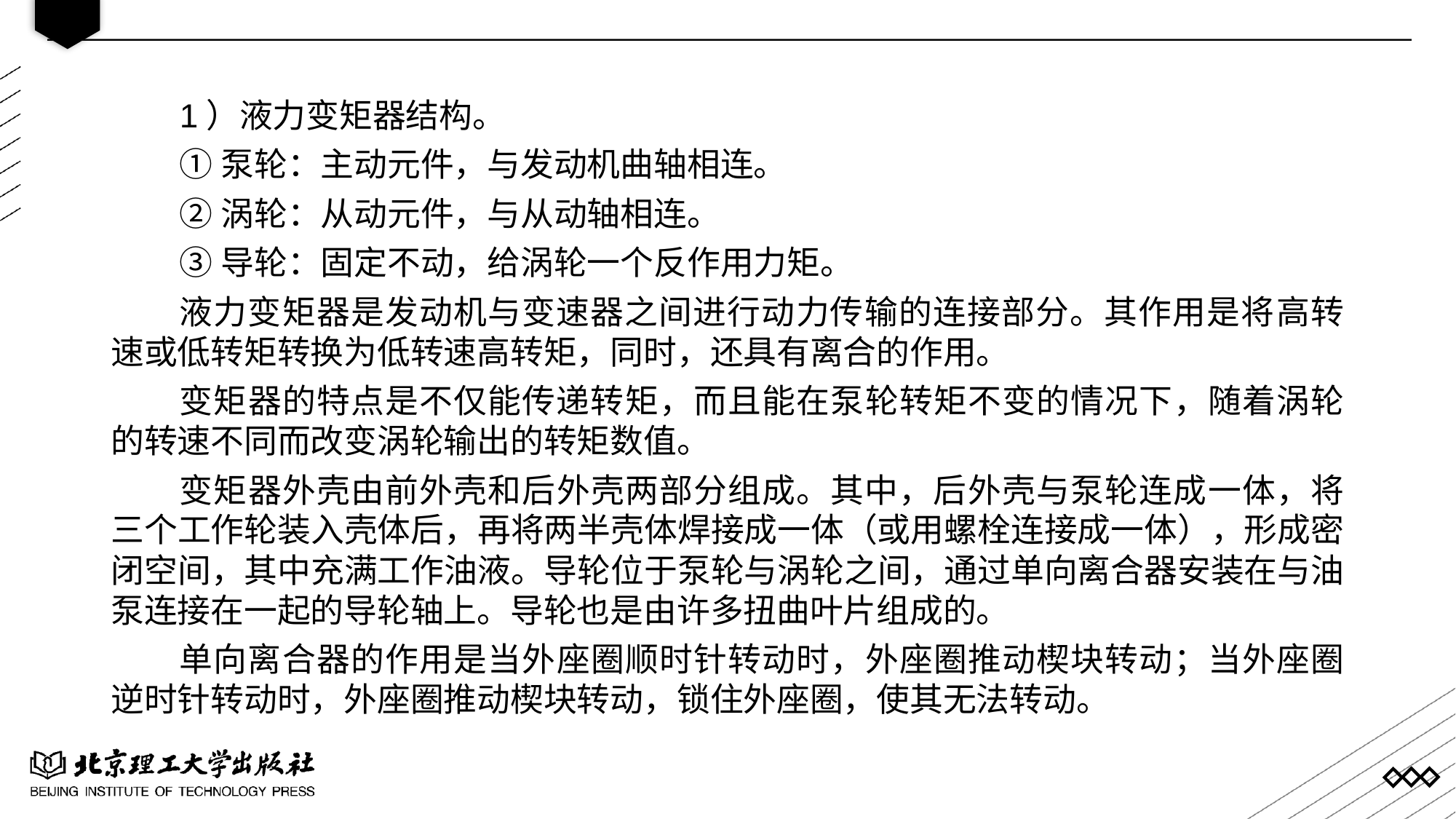

1）液力变矩器结构。
①泵轮：主动元件，与发动机曲轴相连。
②涡轮：从动元件，与从动轴相连。
③导轮：固定不动，给涡轮一个反作用力矩。
液力变矩器是发动机与变速器之间进行动力传输的连接部分。其作用是将高转速或低转矩转换为低转速高转矩，同时，还具有离合的作用。
变矩器的特点是不仅能传递转矩，而且能在泵轮转矩不变的情况下，随着涡轮的转速不同而改变涡轮输出的转矩数值。
变矩器外壳由前外壳和后外壳两部分组成。其中，后外壳与泵轮连成一体，将三个工作轮装入壳体后，再将两半壳体焊接成一体（或用螺栓连接成一体），形成密闭空间，其中充满工作油液。导轮位于泵轮与涡轮之间，通过单向离合器安装在与油泵连接在一起的导轮轴上。导轮也是由许多扭曲叶片组成的。
单向离合器的作用是当外座圈顺时针转动时，外座圈推动楔块转动；当外座圈逆时针转动时，外座圈推动楔块转动，锁住外座圈，使其无法转动。